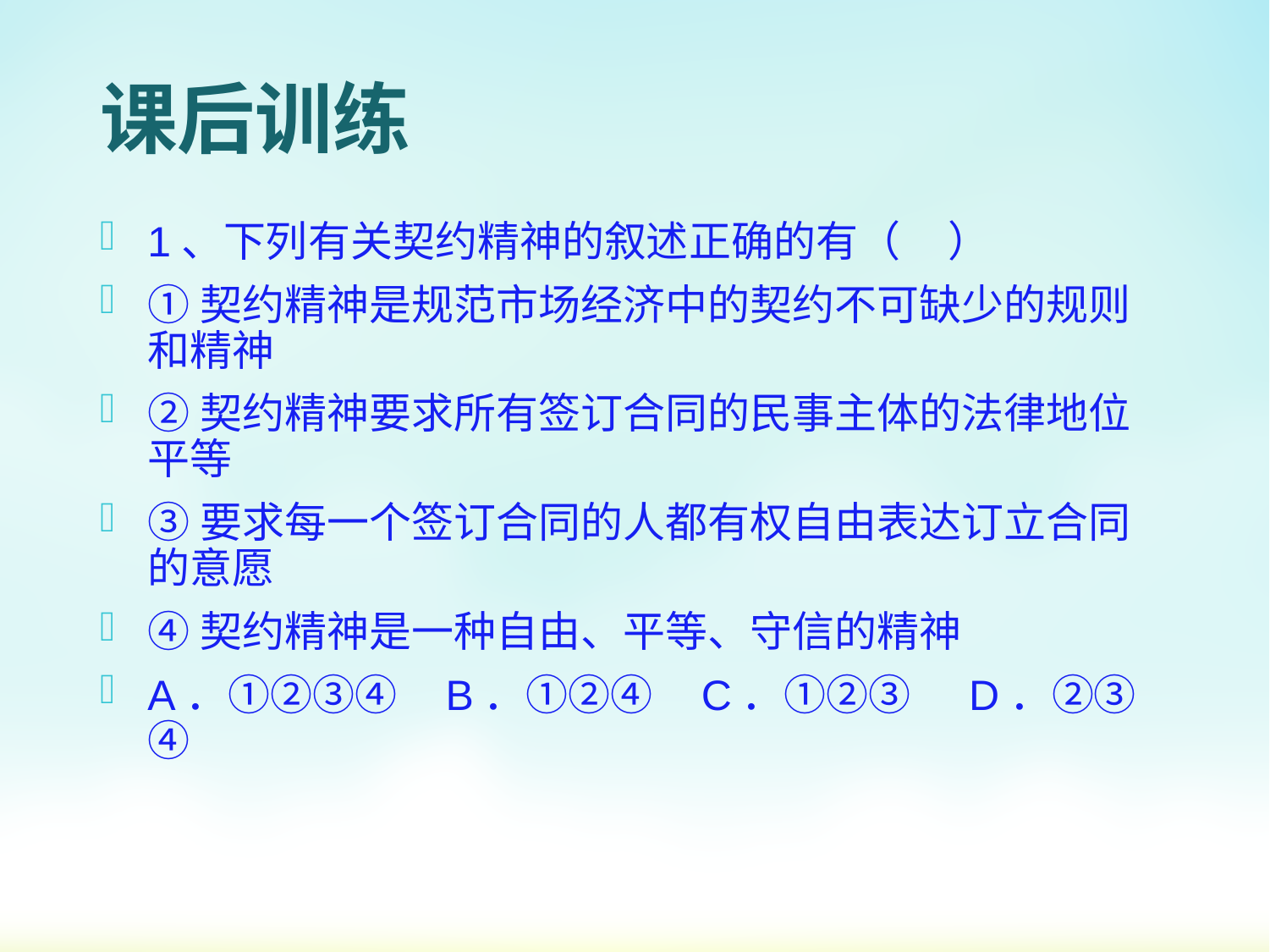

# 课后训练
1、下列有关契约精神的叙述正确的有（     ）
①契约精神是规范市场经济中的契约不可缺少的规则和精神
②契约精神要求所有签订合同的民事主体的法律地位平等
③要求每一个签订合同的人都有权自由表达订立合同的意愿
④契约精神是一种自由、平等、守信的精神
A．①②③④    B．①②④    C．①②③     D．②③④